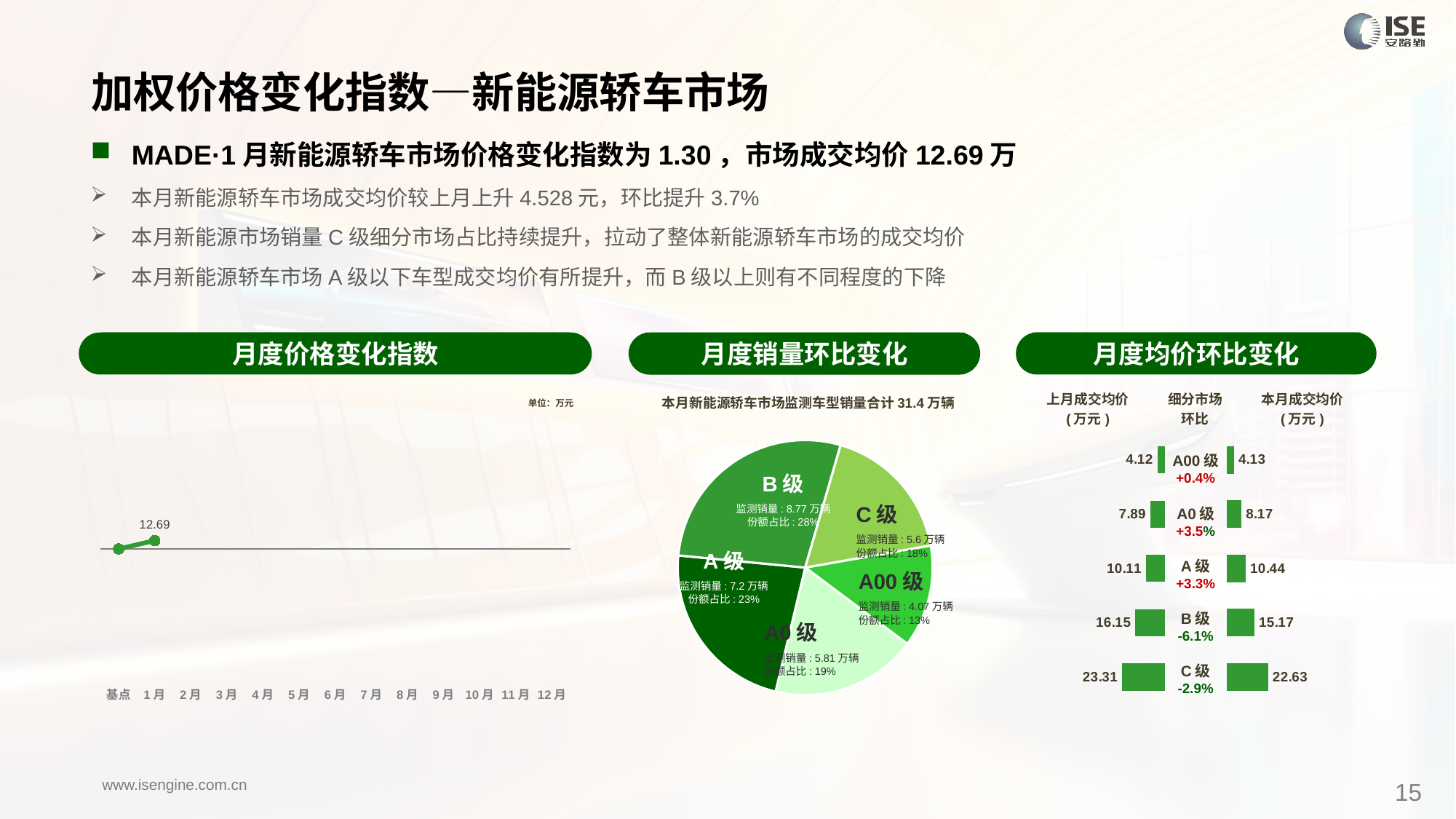

加权价格变化指数—新能源轿车市场
MADE·1月新能源轿车市场价格变化指数为1.30，市场成交均价12.69万
本月新能源轿车市场成交均价较上月上升4.528元，环比提升3.7%
本月新能源市场销量C级细分市场占比持续提升，拉动了整体新能源轿车市场的成交均价
本月新能源轿车市场A级以下车型成交均价有所提升，而B级以上则有不同程度的下降
月度价格变化指数

月度均价环比变化

月度销量环比变化

本月新能源轿车市场监测车型销量合计31.4万辆

### Chart

| Category | 细分市场 |
|---|---|
| A00级 | 40749.000000005486 |
| A0 | 58090.00000000199 |
| A级 | 71477.00000000263 |
| B级 | 87698.00000000374 |
| C级 | 55629.0000000032 |
B级
监测销量: 8.77万辆
份额占比: 28%
C级
监测销量: 5.6万辆
份额占比: 18%
A级
监测销量: 7.2万辆
份额占比: 23%
A00级
监测销量: 4.07万辆
份额占比: 13%
A0级
监测销量: 5.81万辆
份额占比: 19%

### Chart

| Category | Y2024 |
|---|---|
| 基点 | 0.0 |
| 1月 | 1.3 |
| 2月 | None |
| 3月 | None |
| 4月 | None |
| 5月 | None |
| 6月 | None |
| 7月 | None |
| 8月 | None |
| 9月 | None |
| 10月 | None |
| 11月 | None |
| 12月 | None |
| 上月成交均价 (万元) | 细分市场 环比 | 本月成交均价 (万元) |
| --- | --- | --- |
单位：万元

### Chart

| Category | 成交均价 |
|---|---|
| A00 | 4.12 |
| A0 | 7.89 |
| A | 10.11 |
| B | 16.15 |
| C | 23.31 |

### Chart

| Category | 金额 |
|---|---|
| A00 | 4.134181452305699 |
| A0 | 8.167565501807559 |
| A | 10.440895672734019 |
| B | 15.172861296723001 |
| C | 22.629732873141723 |
| A00级 +0.4% |
| --- |
| A0级 +3.5% |
| A级 +3.3% |
| B级 -6.1% |
| C级 -2.9% |
15